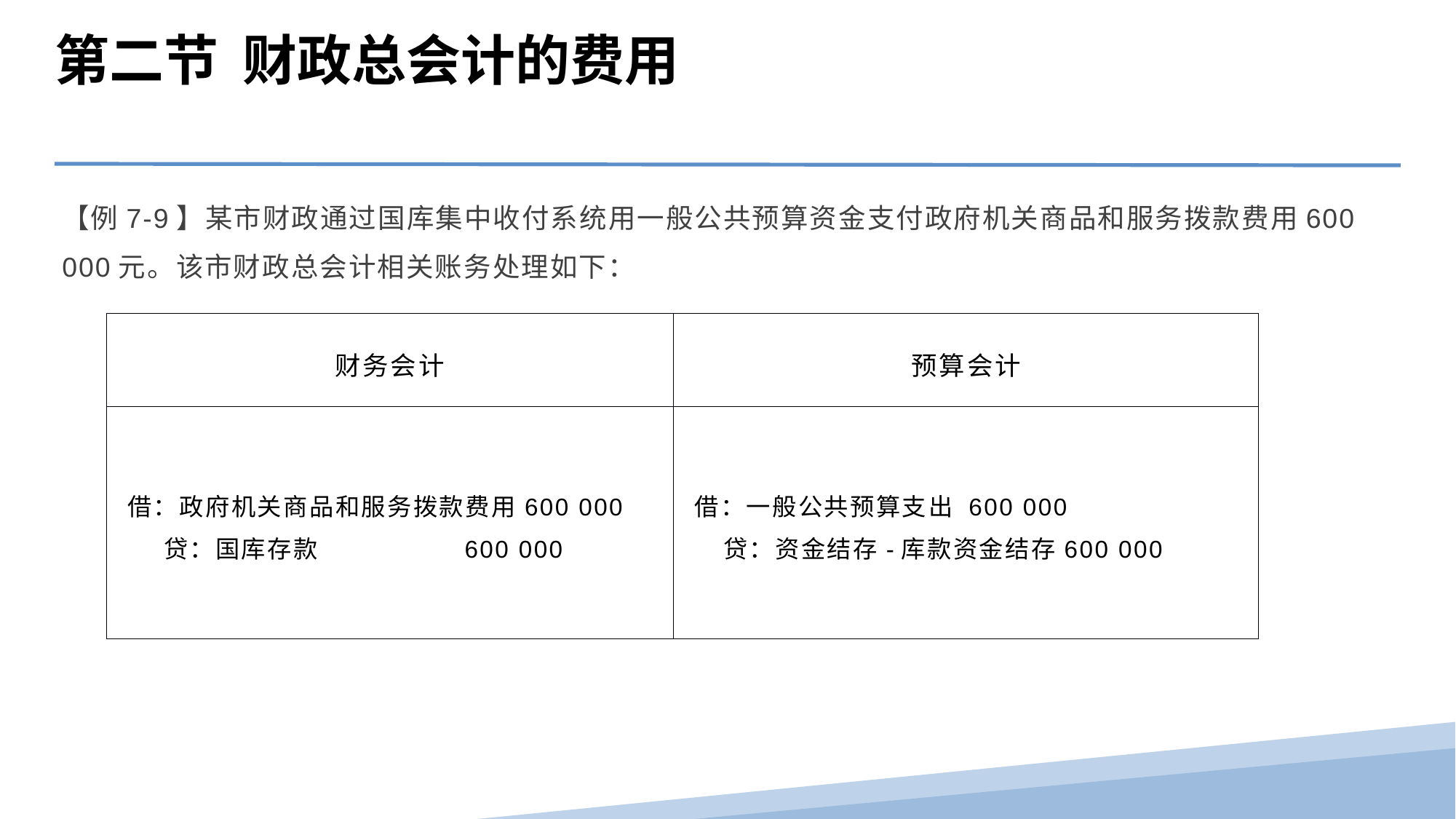

第二节  财政总会计的费用
【例7-9】某市财政通过国库集中收付系统用一般公共预算资金支付政府机关商品和服务拨款费用600 000元。该市财政总会计相关账务处理如下：
| 财务会计 | 预算会计 |
| --- | --- |
| 借：政府机关商品和服务拨款费用600 000 贷：国库存款 600 000 | 借：一般公共预算支出 600 000 贷：资金结存-库款资金结存600 000 |